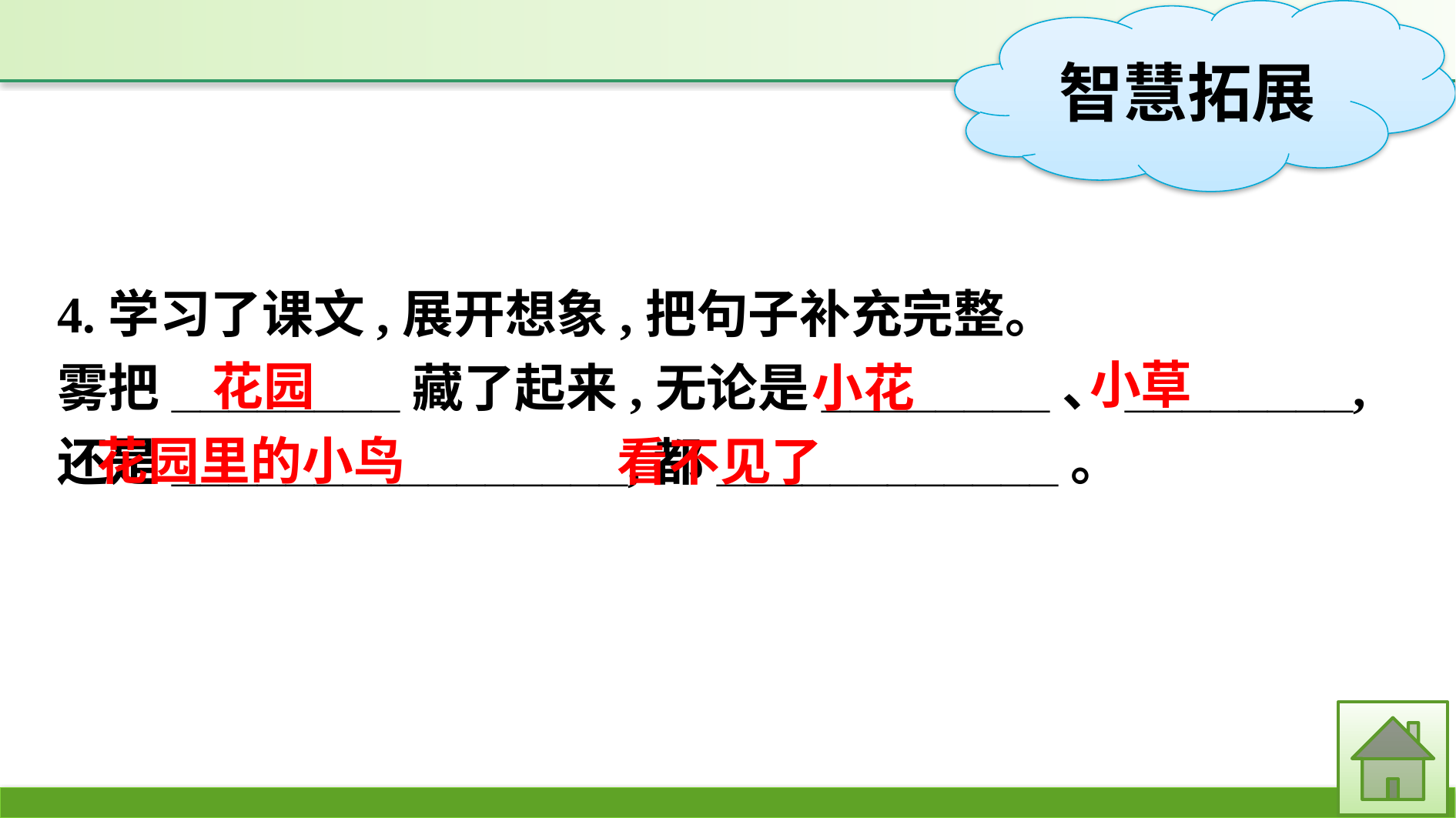

4.学习了课文,展开想象,把句子补充完整。
雾把________藏了起来,无论是________、________,还是________________,都____________。
小草
花园
小花
花园里的小鸟
看不见了